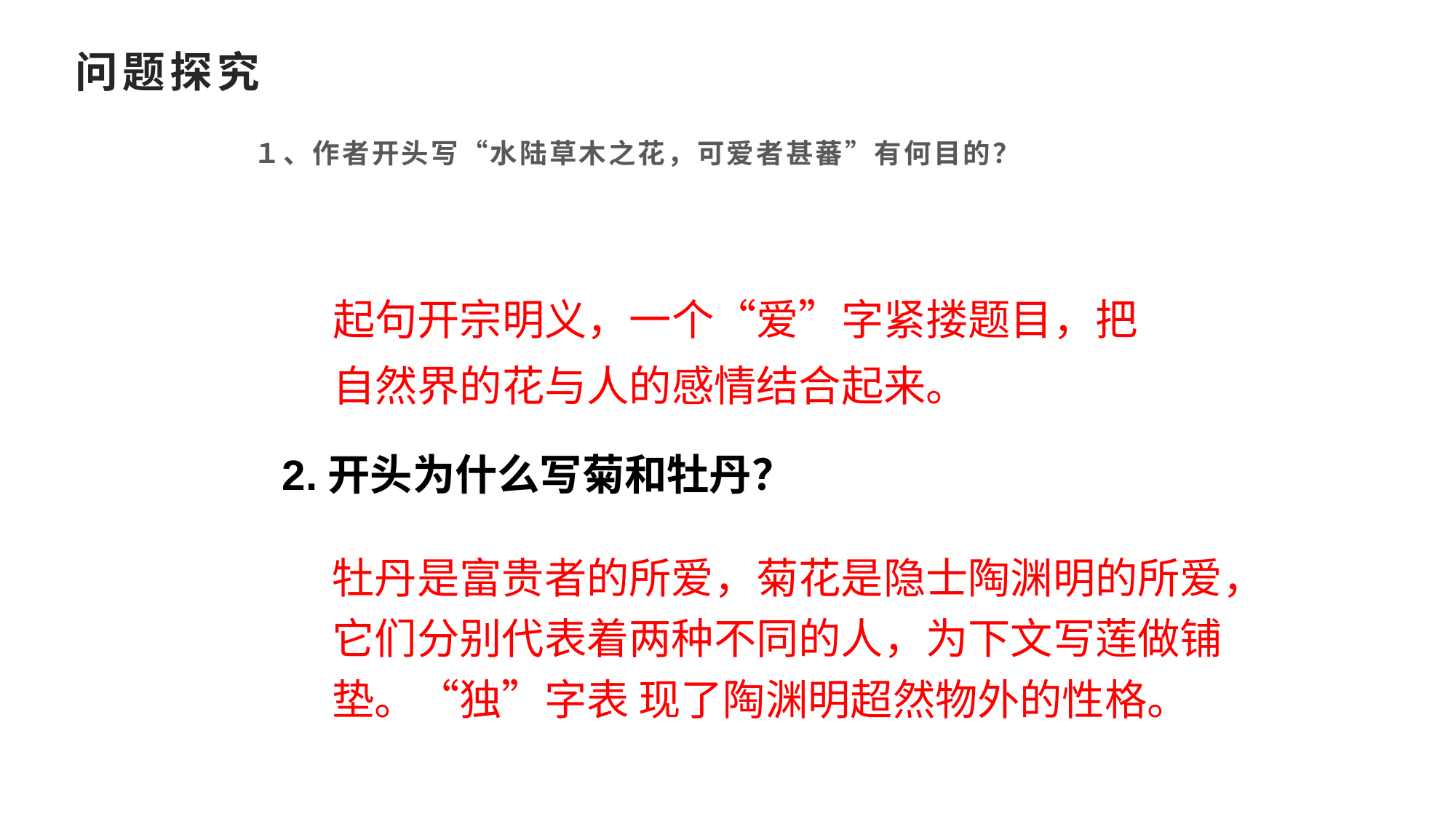

问题探究
１、作者开头写“水陆草木之花，可爱者甚蕃”有何目的？
起句开宗明义，一个“爱”字紧搂题目，把自然界的花与人的感情结合起来。
2.开头为什么写菊和牡丹？
牡丹是富贵者的所爱，菊花是隐士陶渊明的所爱，它们分别代表着两种不同的人，为下文写莲做铺垫。“独”字表 现了陶渊明超然物外的性格。